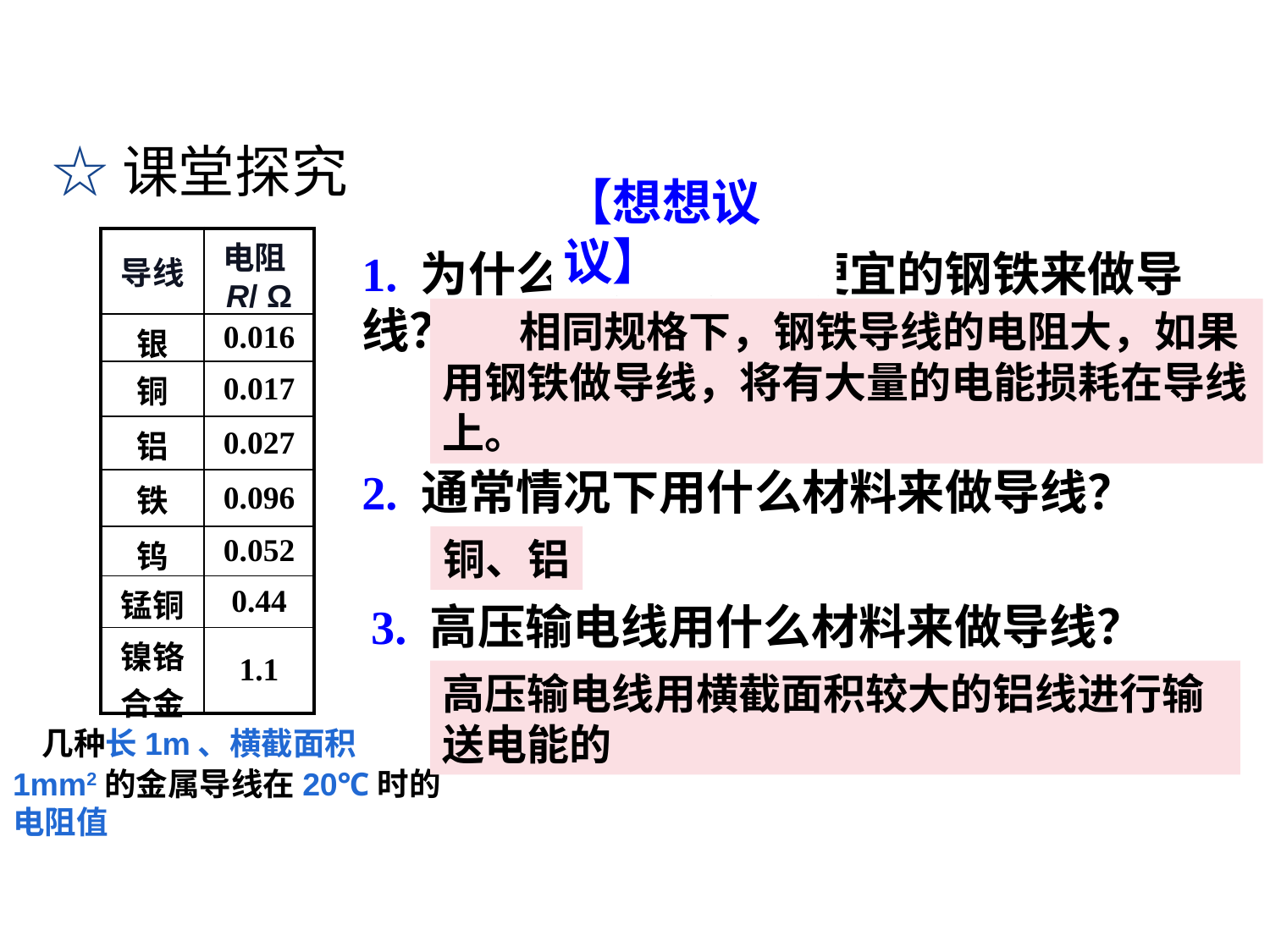

☆课堂探究
【想想议议】
| 导线 | 电阻R/ Ω |
| --- | --- |
| 银 | 0.016 |
| 铜 | 0.017 |
| 铝 | 0.027 |
| 铁 | 0.096 |
| 钨 | 0.052 |
| 锰铜 | 0.44 |
| 镍铬合金 | 1.1 |
1. 为什么不用又多又便宜的钢铁来做导线？
       相同规格下，钢铁导线的电阻大，如果用钢铁做导线，将有大量的电能损耗在导线上。
2. 通常情况下用什么材料来做导线？
铜、铝
3. 高压输电线用什么材料来做导线？
高压输电线用横截面积较大的铝线进行输送电能的
  几种长1m、横截面积1mm2的金属导线在20℃时的电阻值